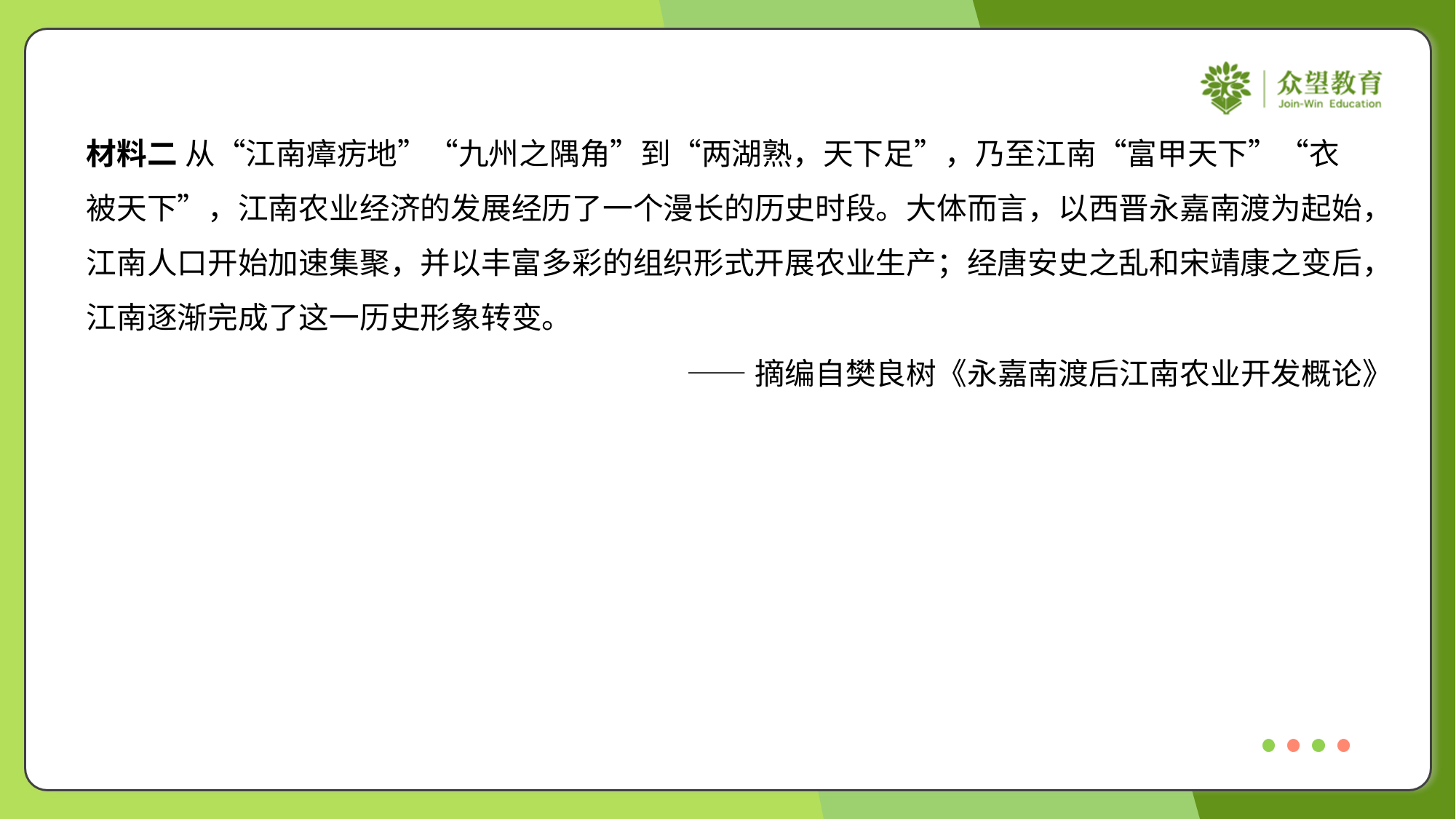

材料二 从“江南瘴疠地”“九州之隅角”到“两湖熟，天下足”，乃至江南“富甲天下”“衣
被天下”，江南农业经济的发展经历了一个漫长的历史时段。大体而言，以西晋永嘉南渡为起始，
江南人口开始加速集聚，并以丰富多彩的组织形式开展农业生产；经唐安史之乱和宋靖康之变后，
江南逐渐完成了这一历史形象转变。
——摘编自樊良树《永嘉南渡后江南农业开发概论》